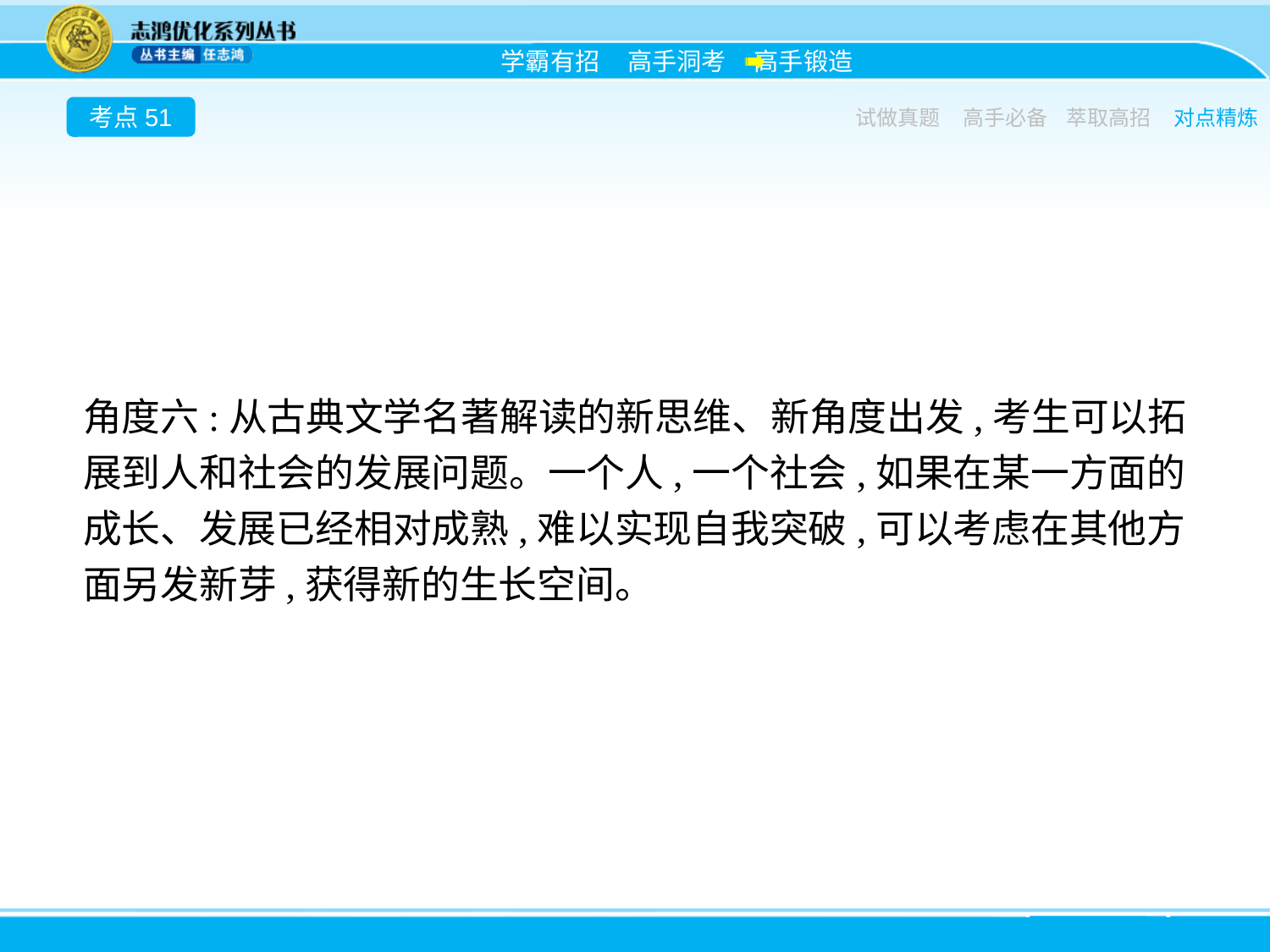

考点51
试做真题
高手必备
萃取高招
对点精炼
角度六:从古典文学名著解读的新思维、新角度出发,考生可以拓展到人和社会的发展问题。一个人,一个社会,如果在某一方面的成长、发展已经相对成熟,难以实现自我突破,可以考虑在其他方面另发新芽,获得新的生长空间。